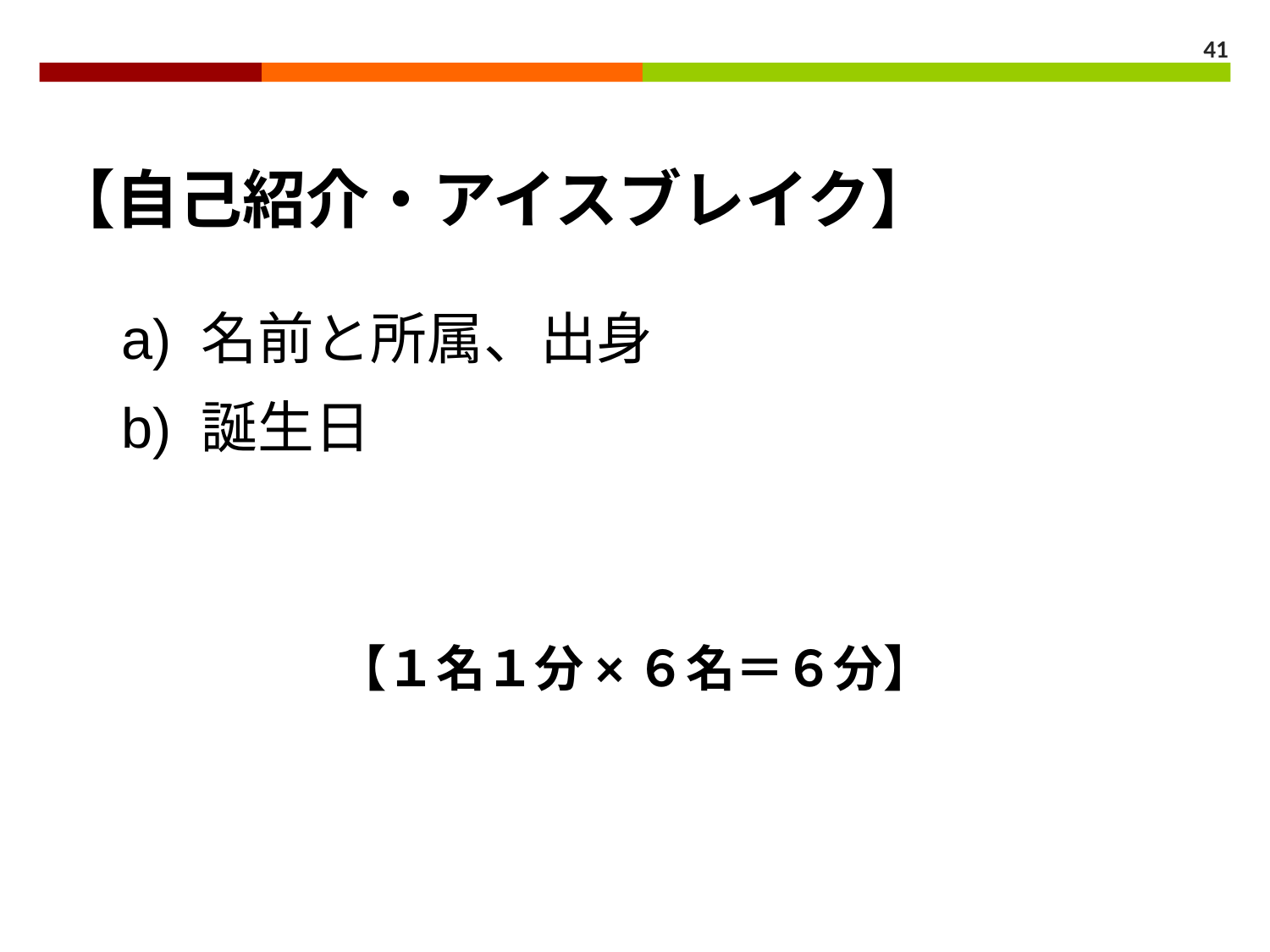

41
【自己紹介・アイスブレイク】

　a) 名前と所属、出身

　b) 誕生日

【１名１分×６名＝６分】